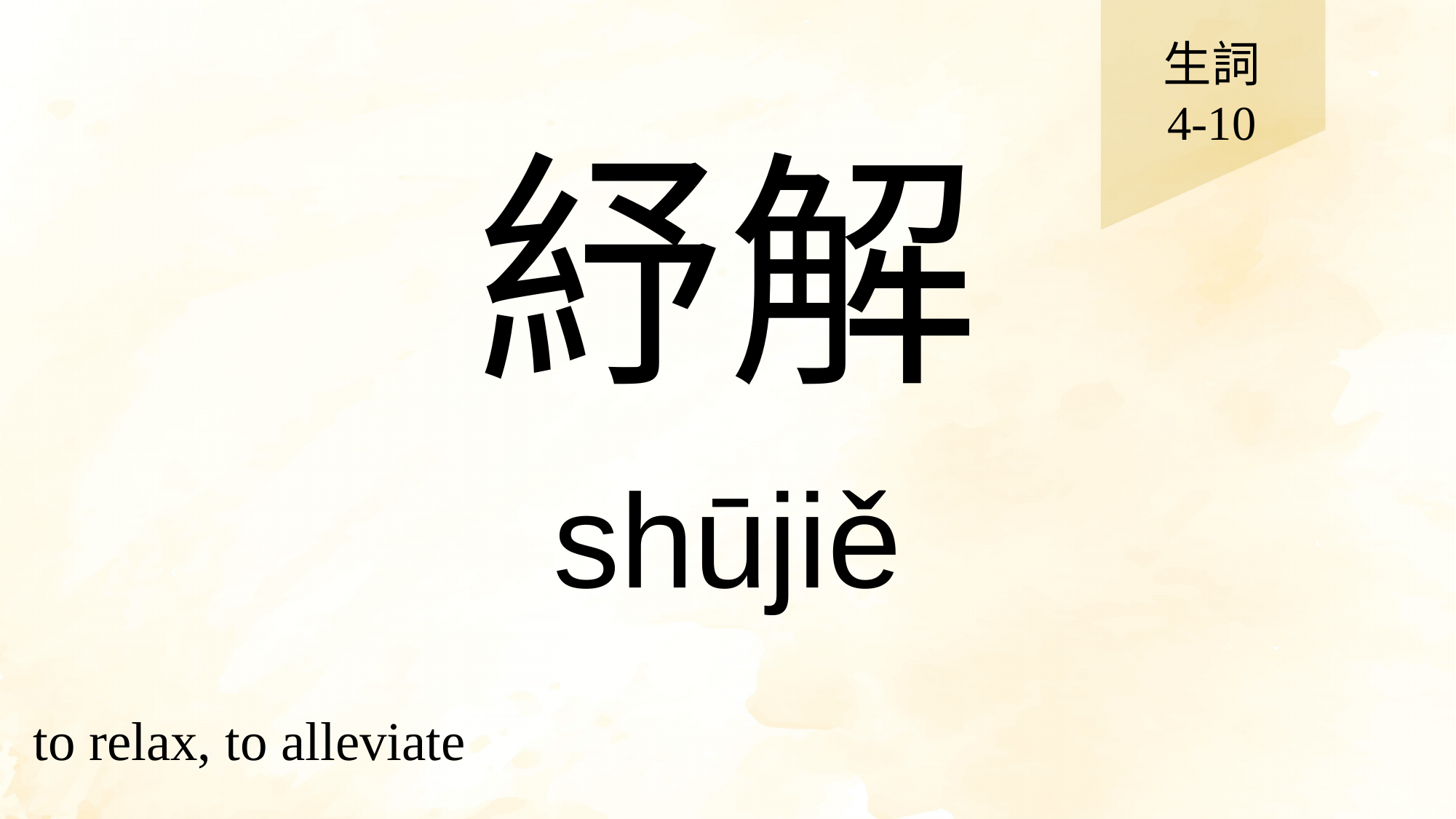

生詞
4-10
# 紓解
shūjiě
to relax, to alleviate